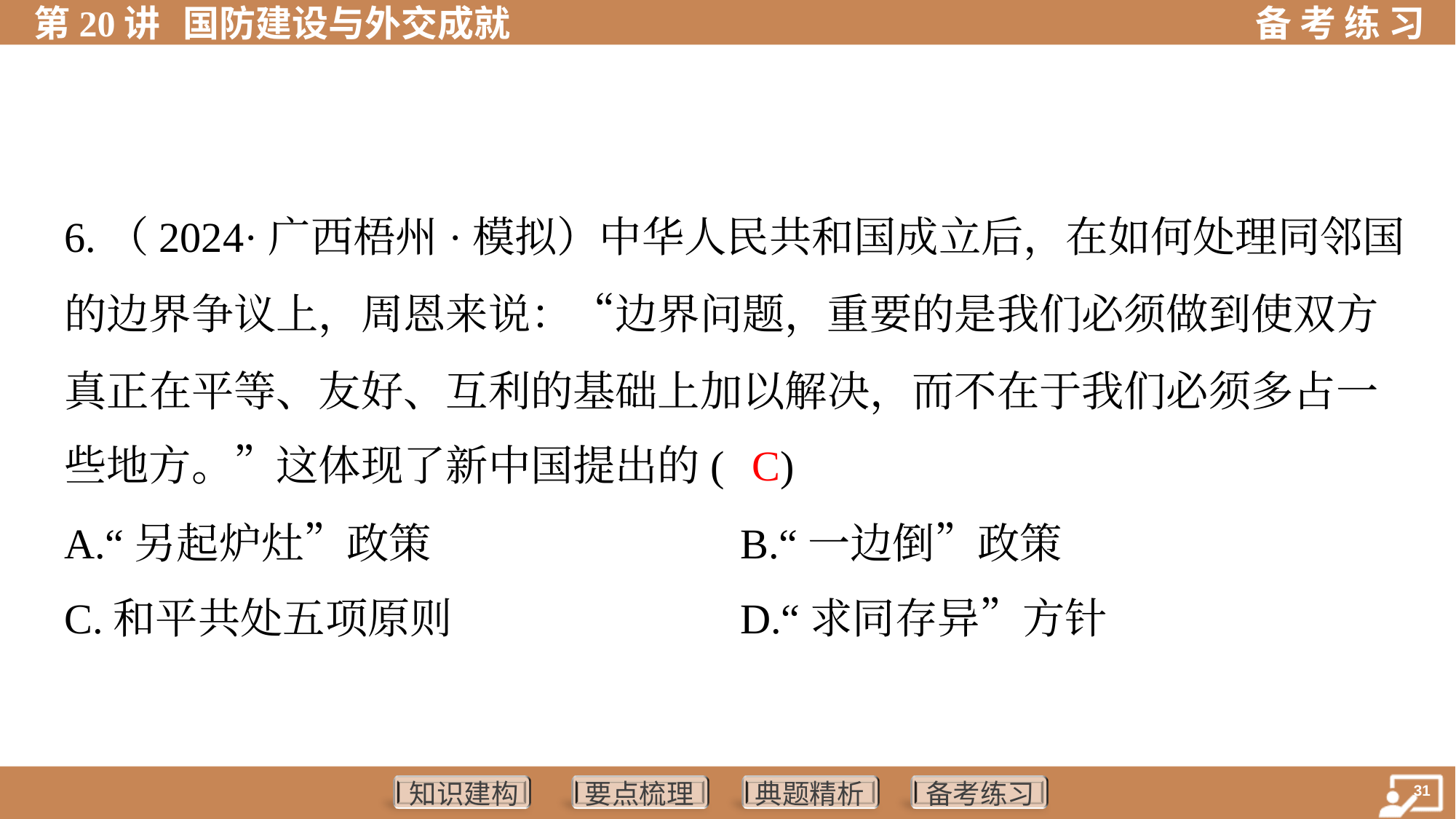

6.（2024·广西梧州·模拟）中华人民共和国成立后，在如何处理同邻国
的边界争议上，周恩来说：“边界问题，重要的是我们必须做到使双方
真正在平等、友好、互利的基础上加以解决，而不在于我们必须多占一
些地方。”这体现了新中国提出的(     )
     C
A.“另起炉灶”政策	B.“一边倒”政策
C.和平共处五项原则	D.“求同存异”方针